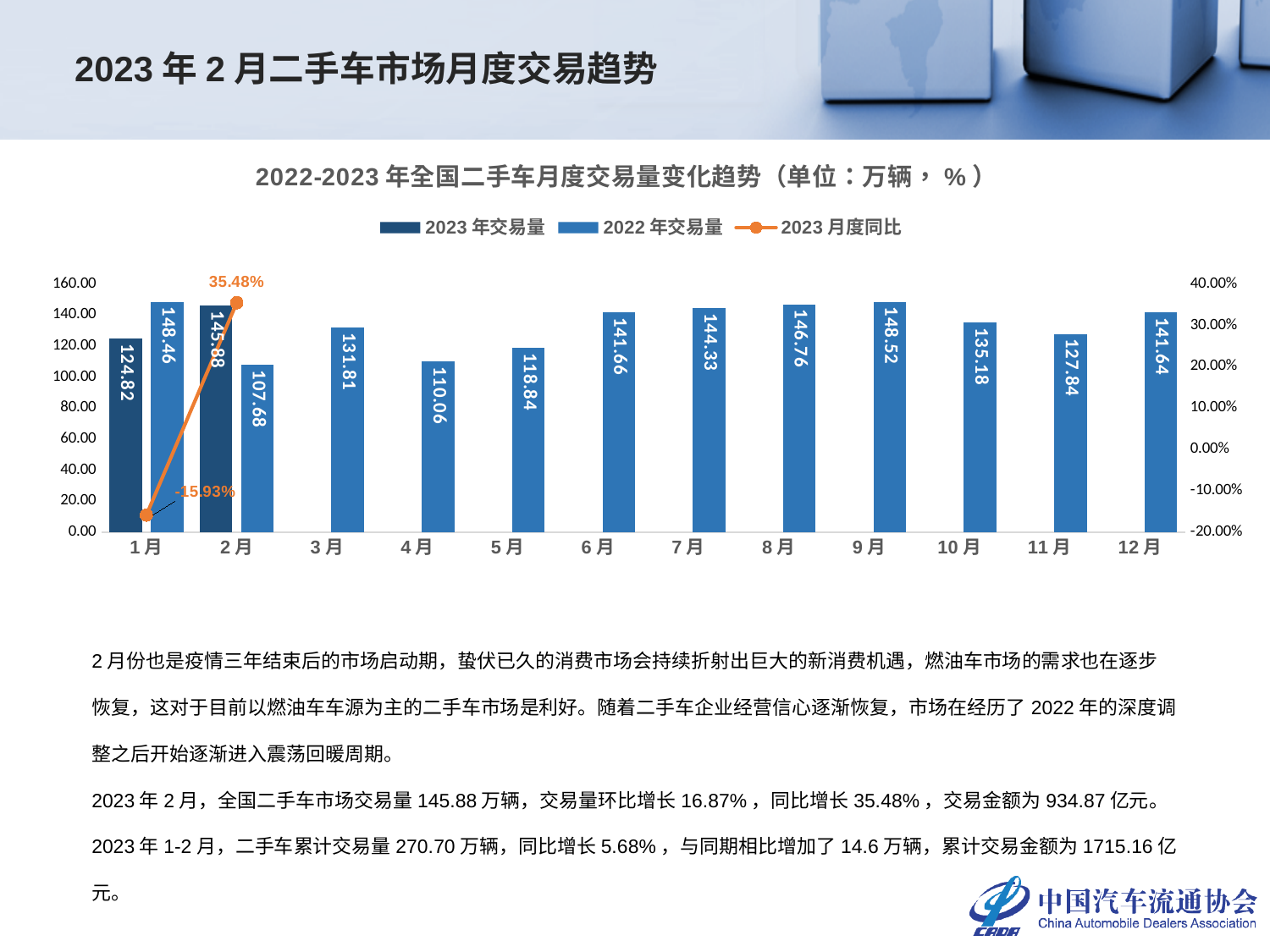

2023年2月二手车市场月度交易趋势

### Chart: 2022-2023年全国二手车月度交易量变化趋势（单位：万辆，%）

| Category | 2023年交易量 | 2022年交易量 | 2023月度同比 |
|---|---|---|---|
| 1月 | 124.8206 | 148.4647 | -0.15925738576240678 |
| 2月 | 145.8824 | 107.681 | 0.3547645359905647 |
| 3月 | None | 131.8136 | None |
| 4月 | None | 110.0561 | None |
| 5月 | None | 118.8408 | None |
| 6月 | None | 141.6588 | None |
| 7月 | None | 144.327 | None |
| 8月 | None | 146.7621 | None |
| 9月 | None | 148.5193 | None |
| 10月 | None | 135.1793 | None |
| 11月 | None | 127.844 | None |
| 12月 | None | 141.6362 | None |
2月份也是疫情三年结束后的市场启动期，蛰伏已久的消费市场会持续折射出巨大的新消费机遇，燃油车市场的需求也在逐步恢复，这对于目前以燃油车车源为主的二手车市场是利好。随着二手车企业经营信心逐渐恢复，市场在经历了2022年的深度调整之后开始逐渐进入震荡回暖周期。
2023年2月，全国二手车市场交易量145.88万辆，交易量环比增长16.87%，同比增长35.48%，交易金额为934.87亿元。
2023年1-2月，二手车累计交易量270.70万辆，同比增长5.68%，与同期相比增加了14.6万辆，累计交易金额为1715.16亿元。